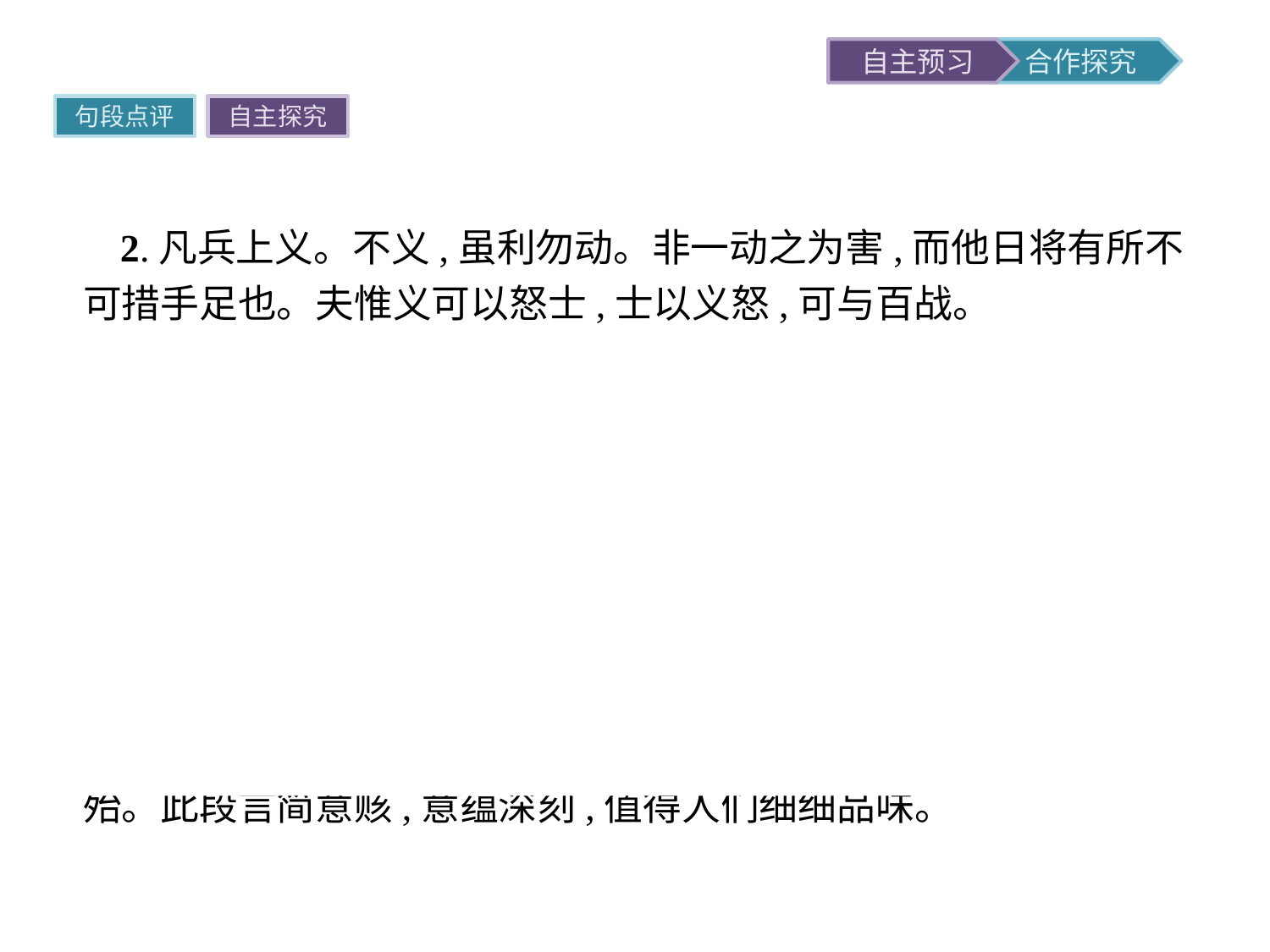

句段点评
自主探究
2.凡兵上义。不义,虽利勿动。非一动之为害,而他日将有所不可措手足也。夫惟义可以怒士,士以义怒,可与百战。
翻译军事崇尚正义。如果不合乎正义,即使有利可图也不要行动。并非一动就有危害,而是因为后来将有不能应付的事情发生。只有正义能够激愤士气,用正义激愤士气,就可以投入一切战斗。
点评此段论述了战争中“义”与“利”的关系。“凡兵上义”,战争的正义性是决定战争胜负的关键。不义的战争,逐“利”的战争,即使一时不为所害,但从长远看是不利的,会弄到不可收拾。只有正义的战争,才能激发士气;只有士气旺盛,才能百战不殆。此段言简意赅,意蕴深刻,值得人们细细品味。